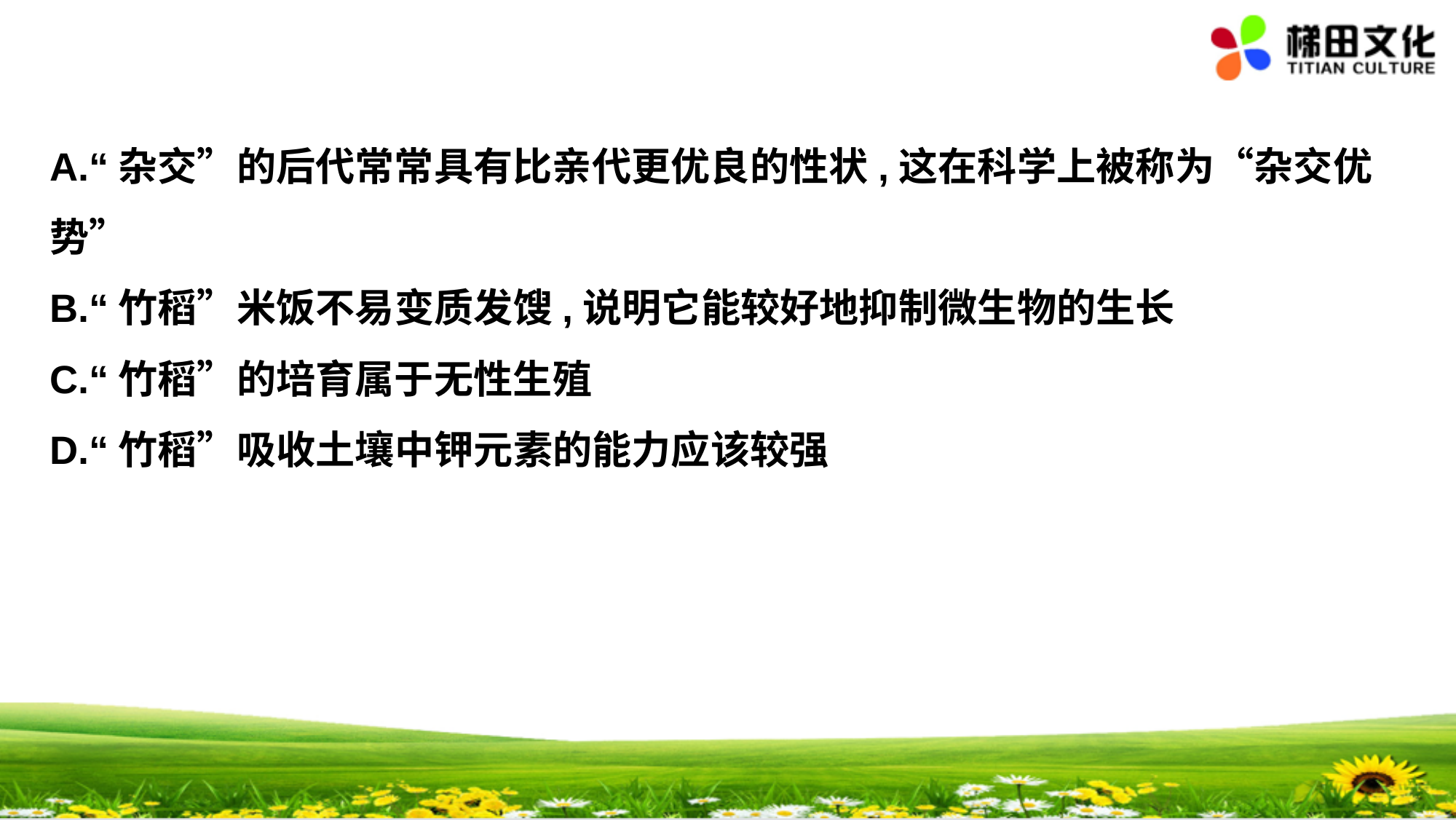

A.“杂交”的后代常常具有比亲代更优良的性状,这在科学上被称为“杂交优势”
B.“竹稻”米饭不易变质发馊,说明它能较好地抑制微生物的生长
C.“竹稻”的培育属于无性生殖
D.“竹稻”吸收土壤中钾元素的能力应该较强